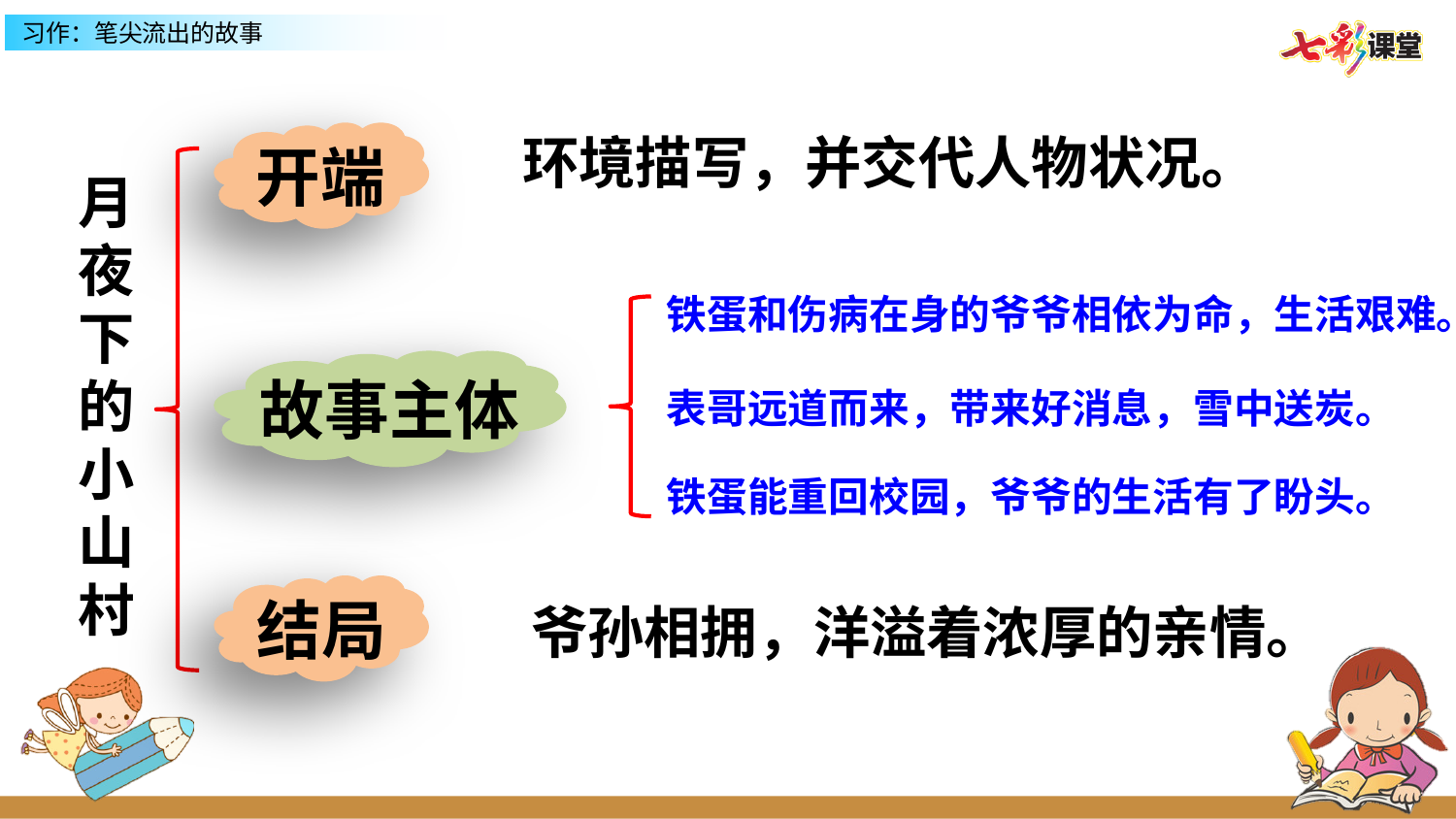

环境描写，并交代人物状况。

开端

月夜下的小山村
铁蛋和伤病在身的爷爷相依为命，生活艰难。

故事主体
表哥远道而来，带来好消息，雪中送炭。
铁蛋能重回校园，爷爷的生活有了盼头。

结局
爷孙相拥，洋溢着浓厚的亲情。